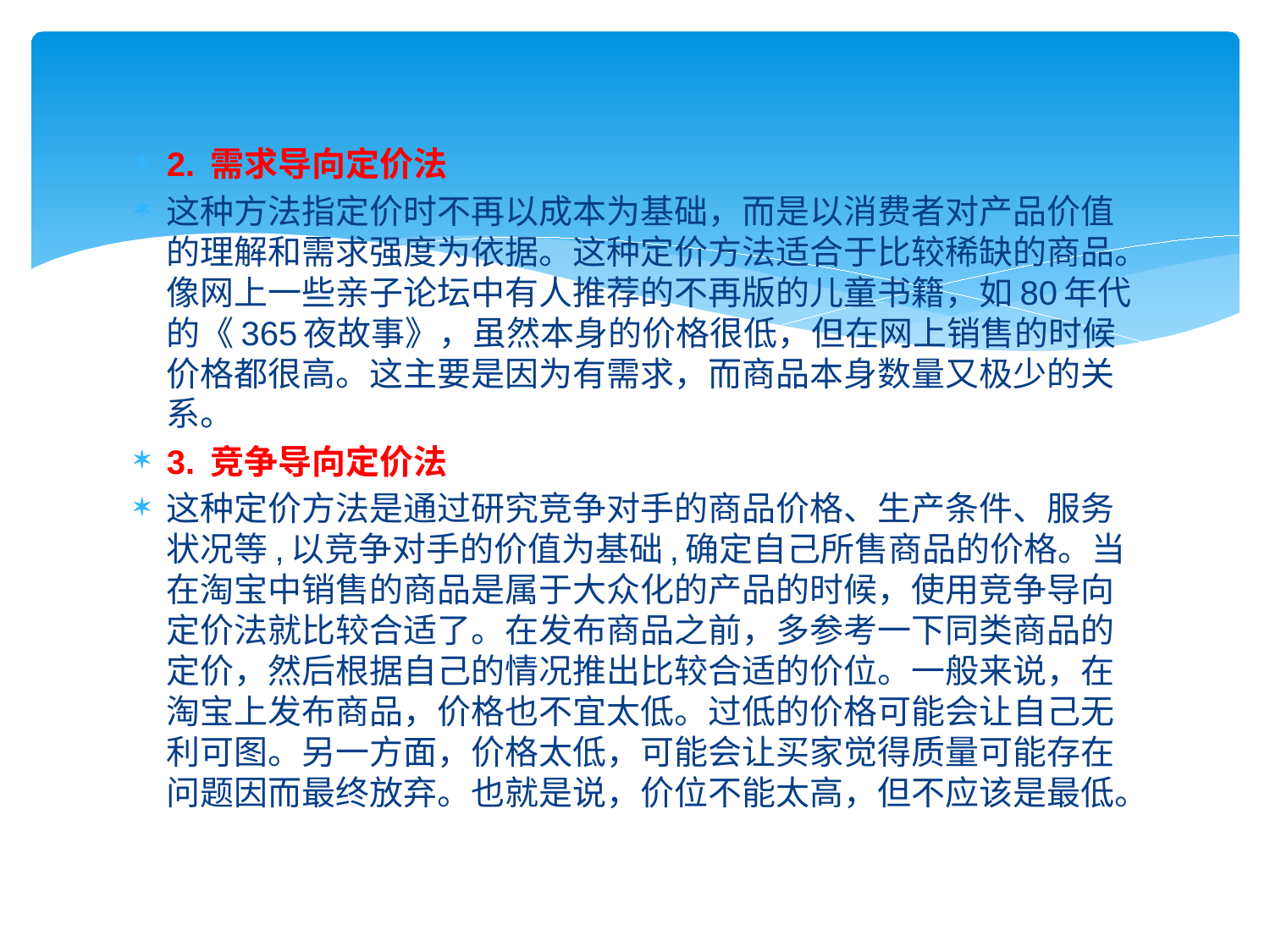

2. 需求导向定价法
这种方法指定价时不再以成本为基础，而是以消费者对产品价值的理解和需求强度为依据。这种定价方法适合于比较稀缺的商品。像网上一些亲子论坛中有人推荐的不再版的儿童书籍，如80年代的《365夜故事》，虽然本身的价格很低，但在网上销售的时候价格都很高。这主要是因为有需求，而商品本身数量又极少的关系。
3. 竞争导向定价法
这种定价方法是通过研究竞争对手的商品价格、生产条件、服务状况等,以竞争对手的价值为基础,确定自己所售商品的价格。当在淘宝中销售的商品是属于大众化的产品的时候，使用竞争导向定价法就比较合适了。在发布商品之前，多参考一下同类商品的定价，然后根据自己的情况推出比较合适的价位。一般来说，在淘宝上发布商品，价格也不宜太低。过低的价格可能会让自己无利可图。另一方面，价格太低，可能会让买家觉得质量可能存在问题因而最终放弃。也就是说，价位不能太高，但不应该是最低。